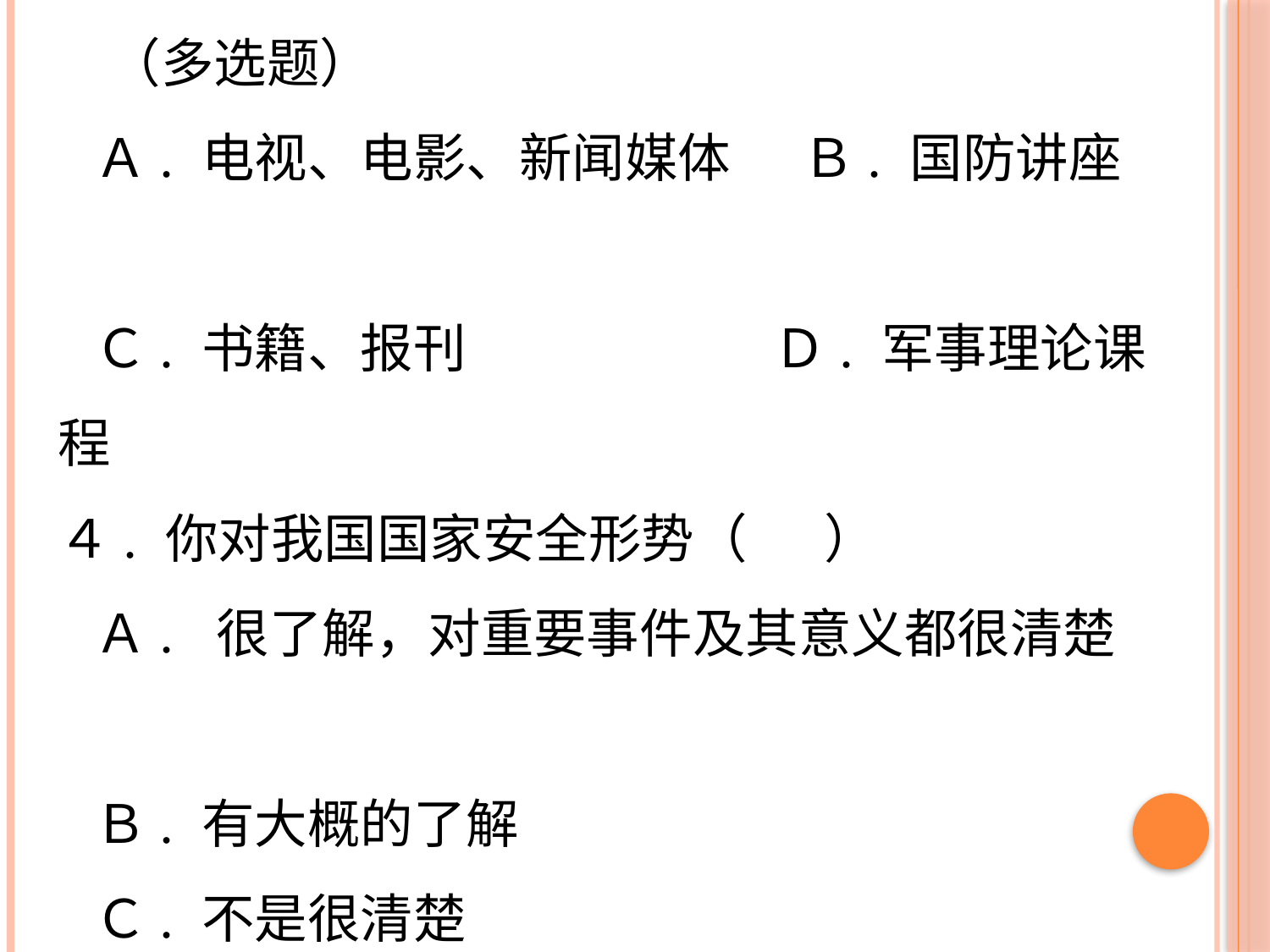

3. 通过何种途径接受国家安全教育？（　   ）（多选题）
  Ａ. 电视、电影、新闻媒体      Ｂ. 国防讲座
  Ｃ. 书籍、报刊　　                 Ｄ. 军事理论课程
４. 你对我国国家安全形势（　  ）
  Ａ.  很了解，对重要事件及其意义都很清楚
  Ｂ. 有大概的了解
  Ｃ. 不是很清楚
  Ｄ. 不感兴趣，不关心。